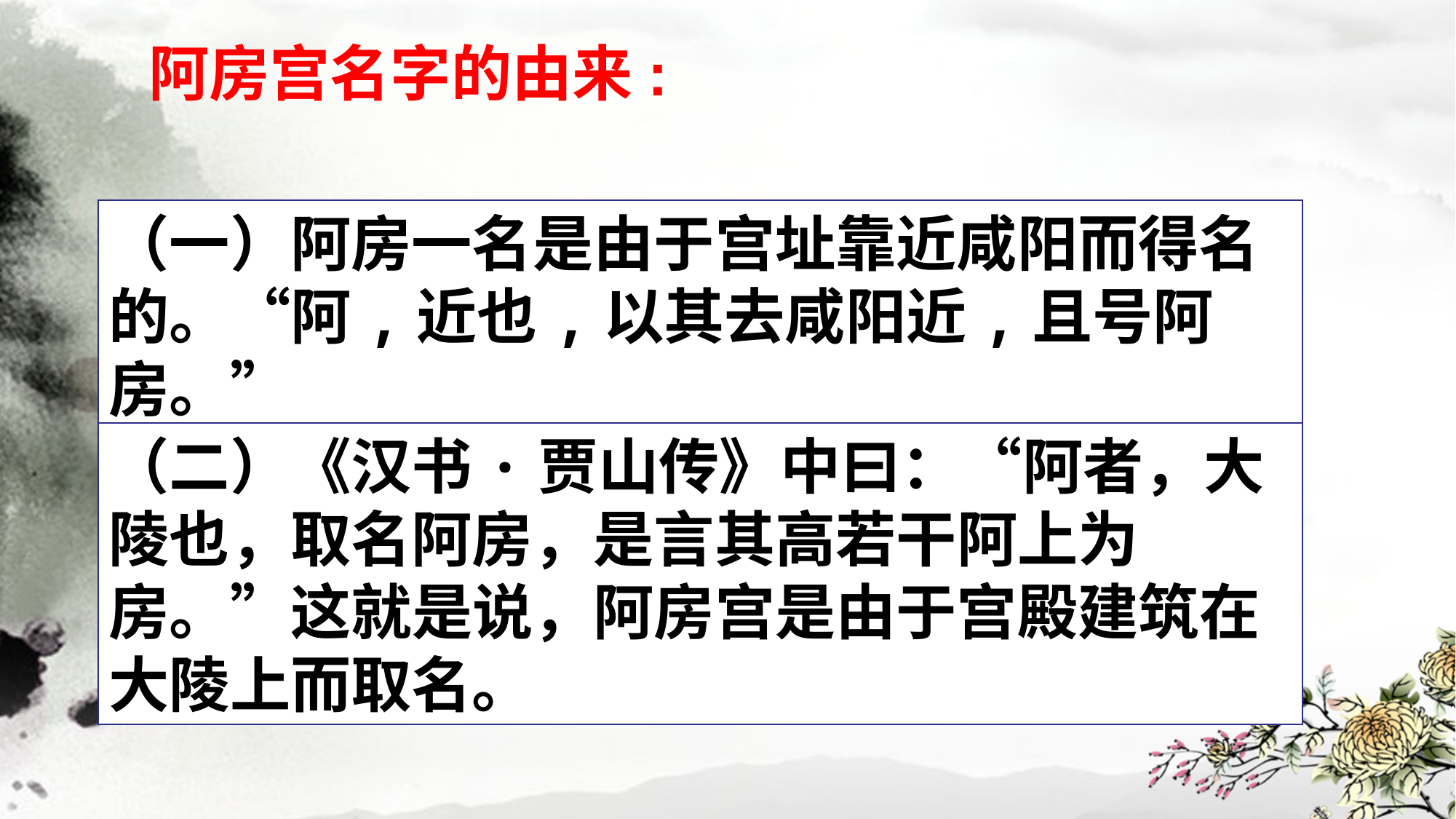

阿房宫名字的由来:
（一）阿房一名是由于宫址靠近咸阳而得名的。“阿,近也,以其去咸阳近,且号阿房。”
（二）《汉书·贾山传》中曰：“阿者，大陵也，取名阿房，是言其高若干阿上为房。”这就是说，阿房宫是由于宫殿建筑在大陵上而取名。